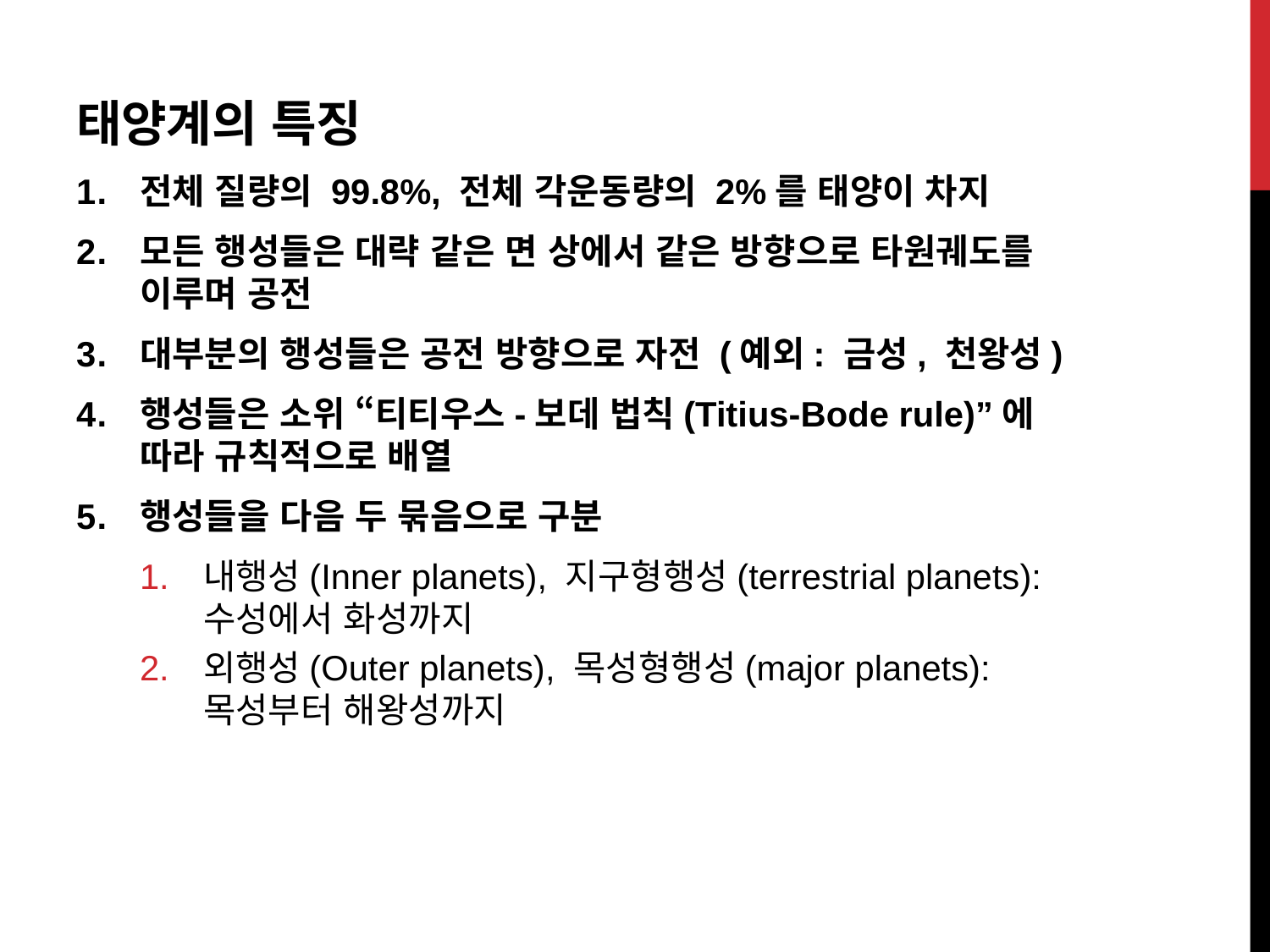

태양계의 특징
전체 질량의 99.8%, 전체 각운동량의 2%를 태양이 차지
모든 행성들은 대략 같은 면 상에서 같은 방향으로 타원궤도를 이루며 공전
대부분의 행성들은 공전 방향으로 자전 (예외: 금성, 천왕성)
행성들은 소위 “티티우스-보데 법칙(Titius-Bode rule)”에 따라 규칙적으로 배열
행성들을 다음 두 묶음으로 구분
내행성(Inner planets), 지구형행성(terrestrial planets): 수성에서 화성까지
외행성(Outer planets), 목성형행성(major planets): 목성부터 해왕성까지